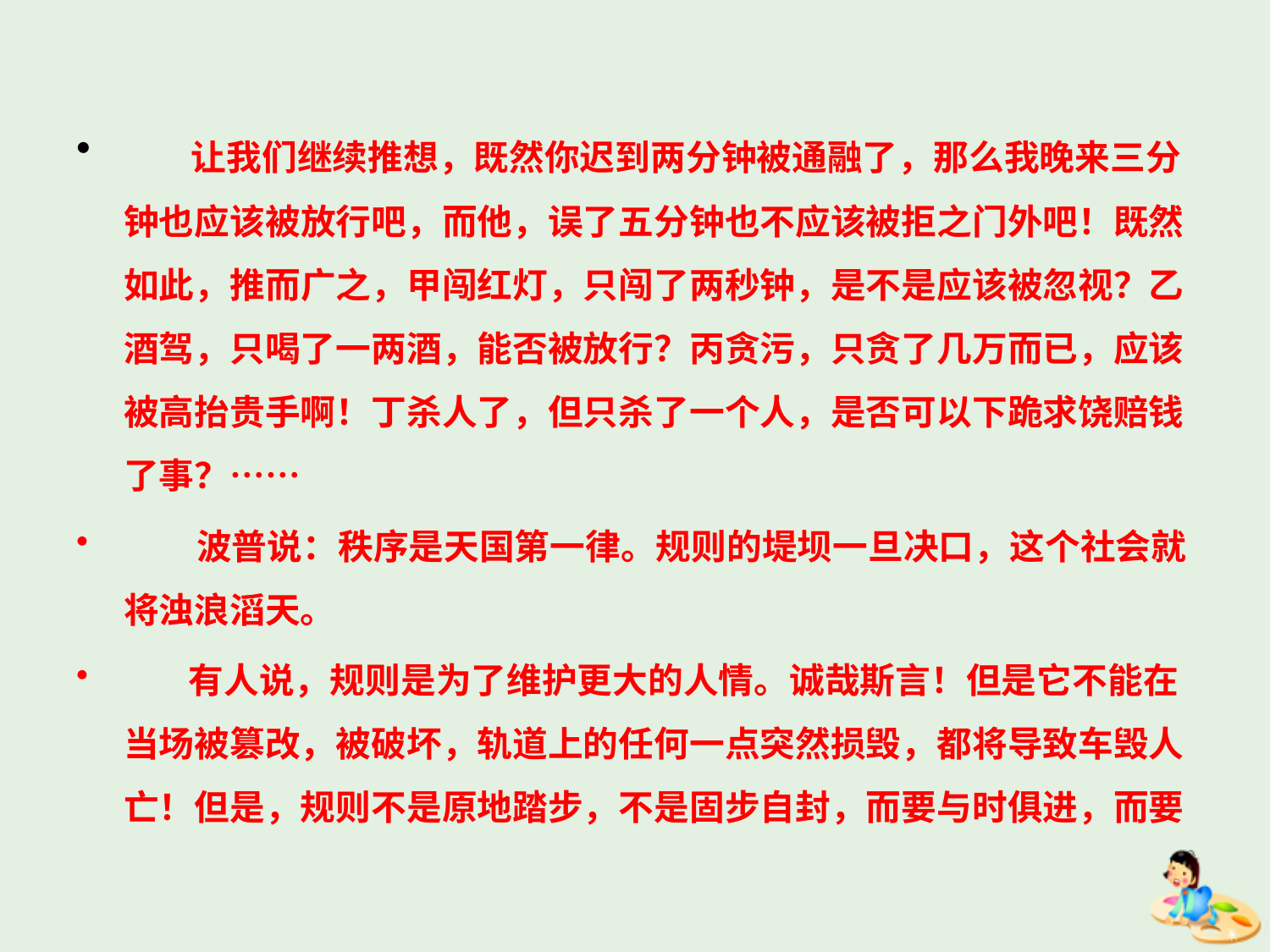

让我们继续推想，既然你迟到两分钟被通融了，那么我晚来三分钟也应该被放行吧，而他，误了五分钟也不应该被拒之门外吧！既然如此，推而广之，甲闯红灯，只闯了两秒钟，是不是应该被忽视？乙酒驾，只喝了一两酒，能否被放行？丙贪污，只贪了几万而已，应该被高抬贵手啊！丁杀人了，但只杀了一个人，是否可以下跪求饶赔钱了事？……
        波普说：秩序是天国第一律。规则的堤坝一旦决口，这个社会就将浊浪滔天。
       有人说，规则是为了维护更大的人情。诚哉斯言！但是它不能在当场被篡改，被破坏，轨道上的任何一点突然损毁，都将导致车毁人亡！但是，规则不是原地踏步，不是固步自封，而要与时俱进，而要